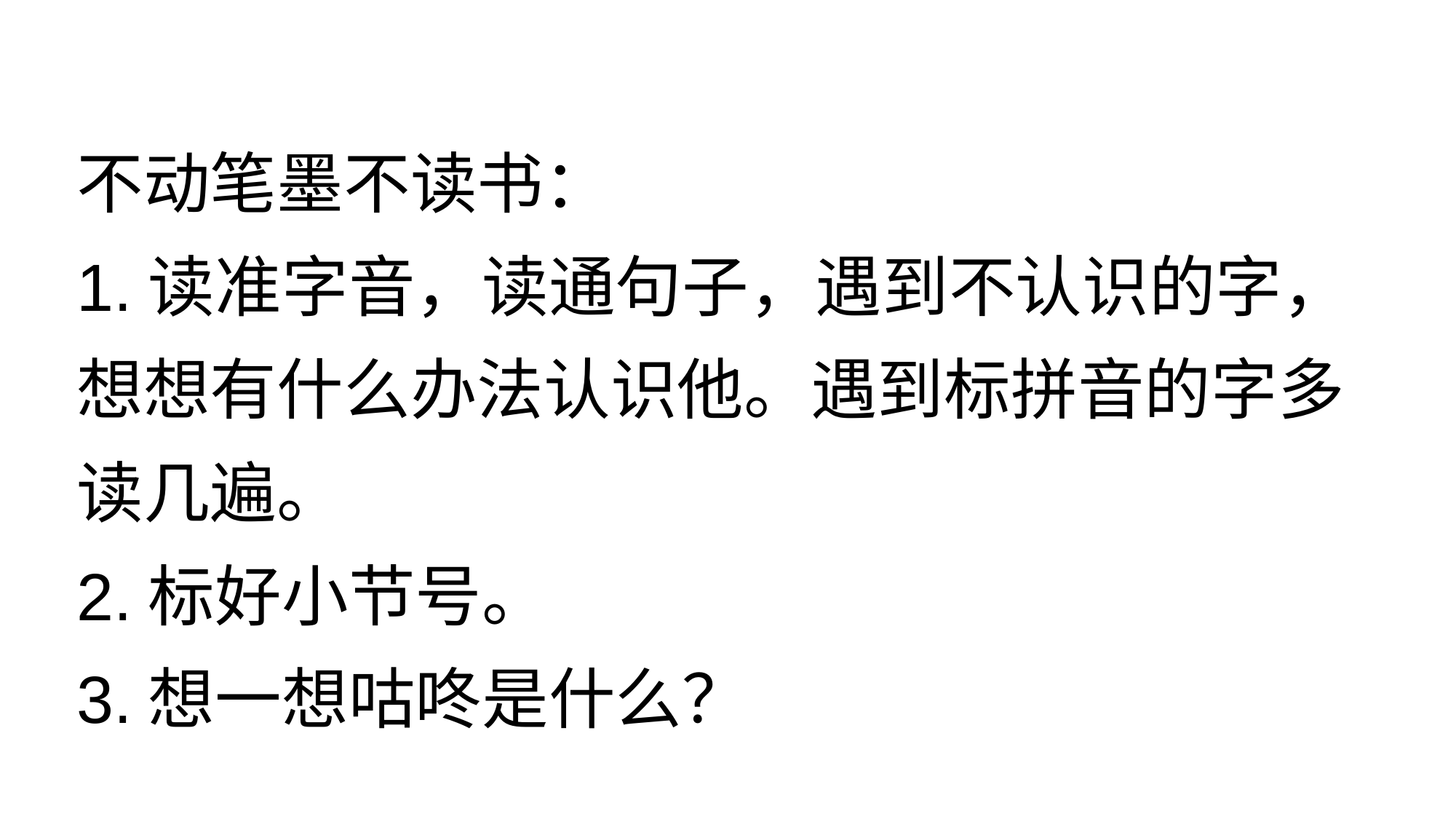

不动笔墨不读书：
1.读准字音，读通句子，遇到不认识的字，想想有什么办法认识他。遇到标拼音的字多读几遍。
2.标好小节号。
3.想一想咕咚是什么？